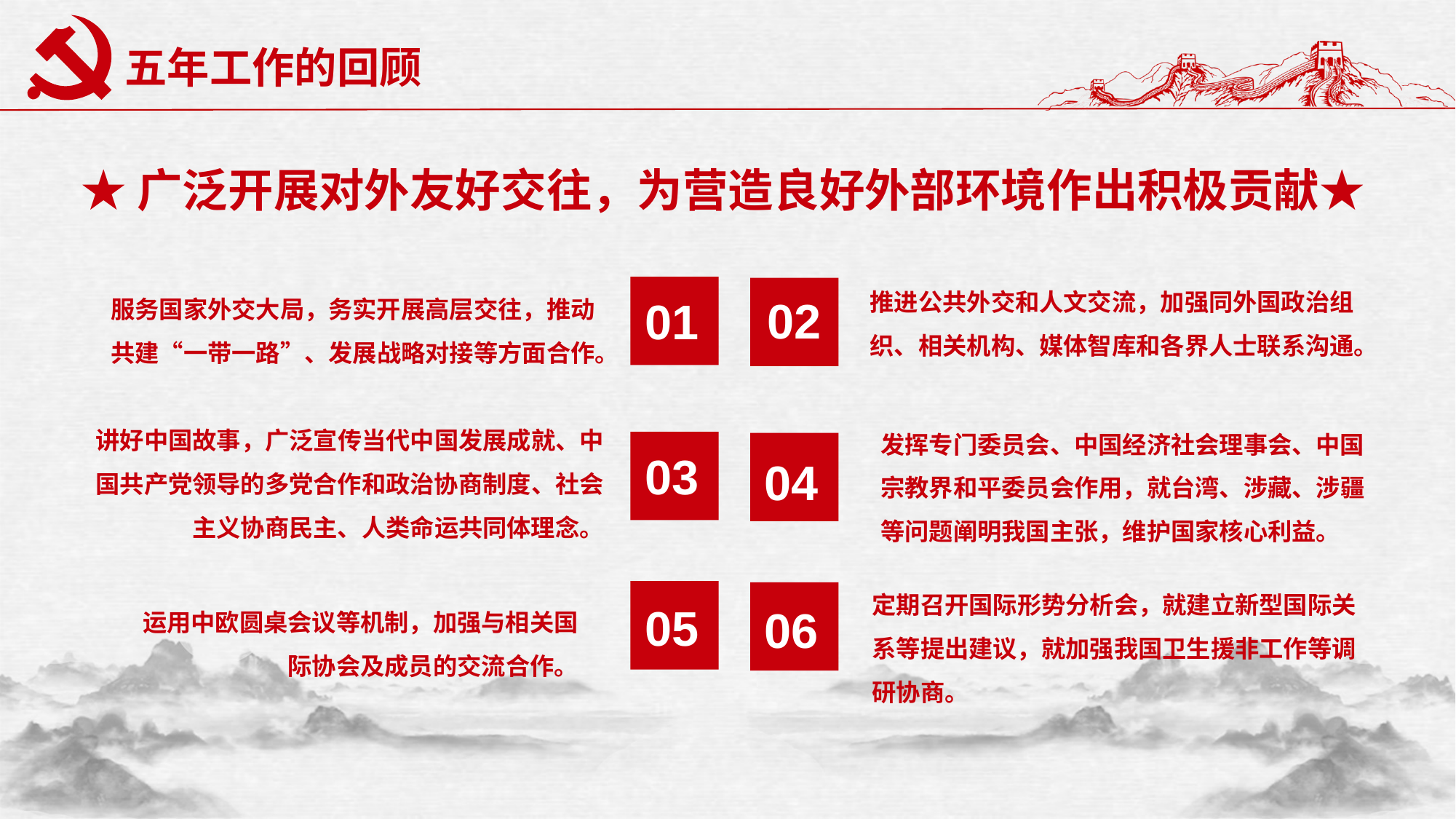

# 五年工作的回顾
★广泛开展对外友好交往，为营造良好外部环境作出积极贡献★
推进公共外交和人文交流，加强同外国政治组织、相关机构、媒体智库和各界人士联系沟通。
服务国家外交大局，务实开展高层交往，推动共建“一带一路”、发展战略对接等方面合作。

02
01

03
04

05
06
讲好中国故事，广泛宣传当代中国发展成就、中国共产党领导的多党合作和政治协商制度、社会主义协商民主、人类命运共同体理念。
发挥专门委员会、中国经济社会理事会、中国宗教界和平委员会作用，就台湾、涉藏、涉疆等问题阐明我国主张，维护国家核心利益。
定期召开国际形势分析会，就建立新型国际关系等提出建议，就加强我国卫生援非工作等调研协商。
运用中欧圆桌会议等机制，加强与相关国际协会及成员的交流合作。